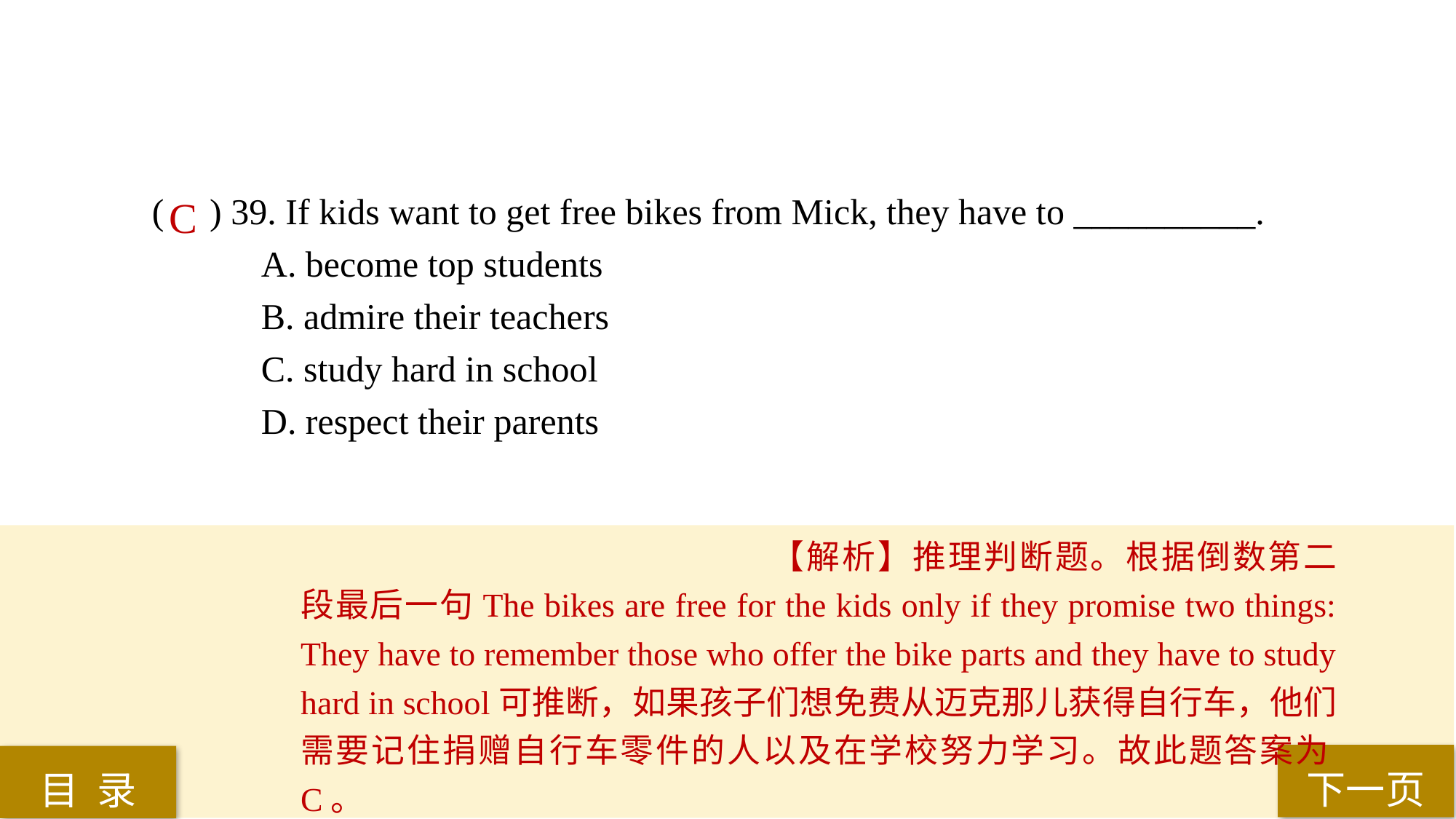

(     ) 39. If kids want to get free bikes from Mick, they have to __________.
A. become top students
B. admire their teachers
C. study hard in school
D. respect their parents
C
【解析】推理判断题。根据倒数第二段最后一句The bikes are free for the kids only if they promise two things: They have to remember those who offer the bike parts and they have to study hard in school可推断，如果孩子们想免费从迈克那儿获得自行车，他们需要记住捐赠自行车零件的人以及在学校努力学习。故此题答案为C。